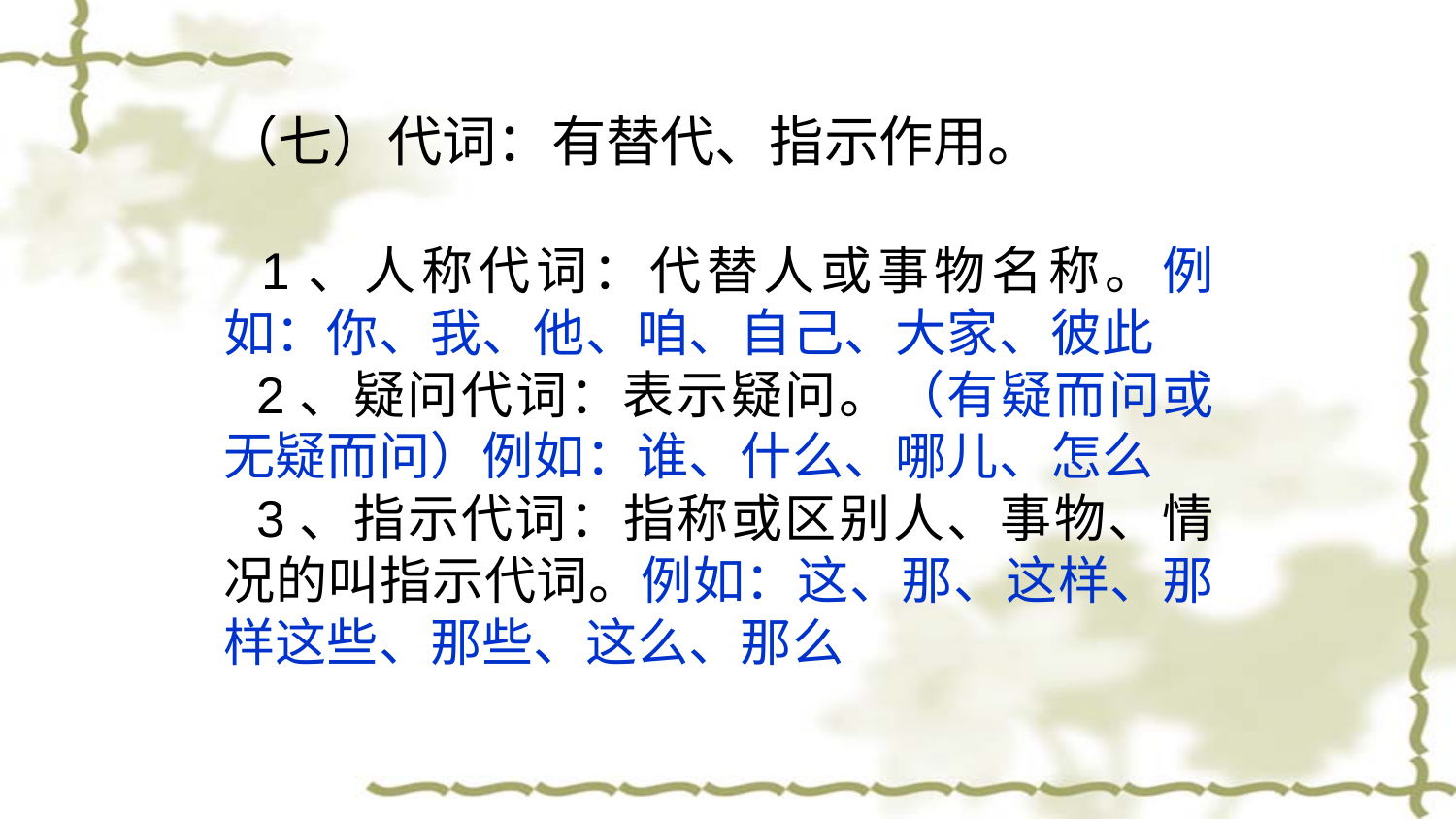

（七）代词：有替代、指示作用。

  1、人称代词：代替人或事物名称。例如：你、我、他、咱、自己、大家、彼此
  2、疑问代词：表示疑问。（有疑而问或无疑而问）例如：谁、什么、哪儿、怎么
  3、指示代词：指称或区别人、事物、情况的叫指示代词。例如：这、那、这样、那样这些、那些、这么、那么